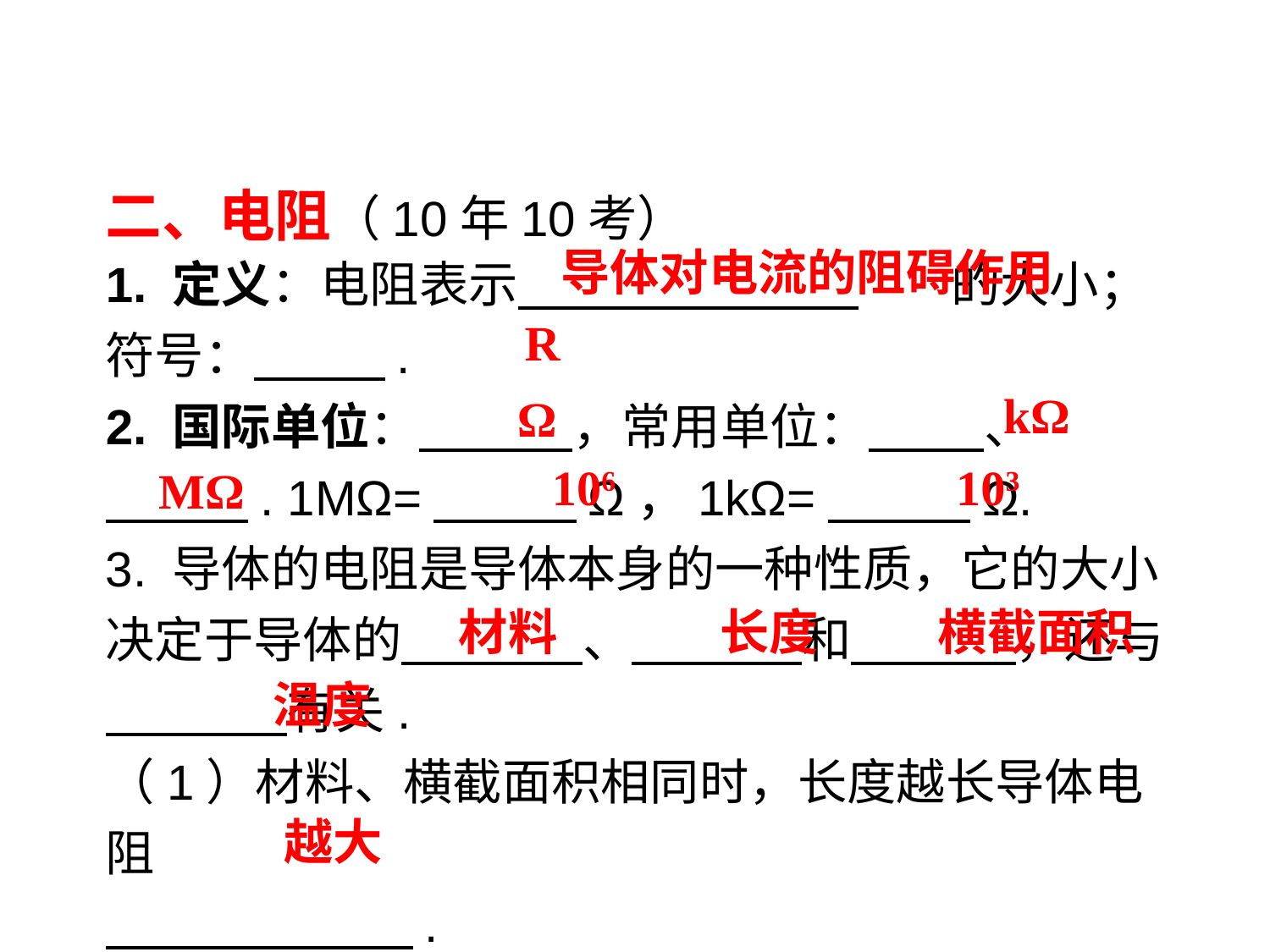

二、电阻（10年10考）
1. 定义：电阻表示　　                      .    的大小；符号：　　   .
2. 国际单位：　　     ，常用单位：      　、
　　    . 1MΩ=　　    Ω，1kΩ=　　    Ω.
3. 导体的电阻是导体本身的一种性质，它的大小决定于导体的　　   　、　　  　和　      　，还与　   　　有关.
（1）材料、横截面积相同时，长度越长导体电阻
　　          　　.
导体对电流的阻碍作用
R
kΩ
Ω
106
103
MΩ
材料
长度
横截面积
温度
越大